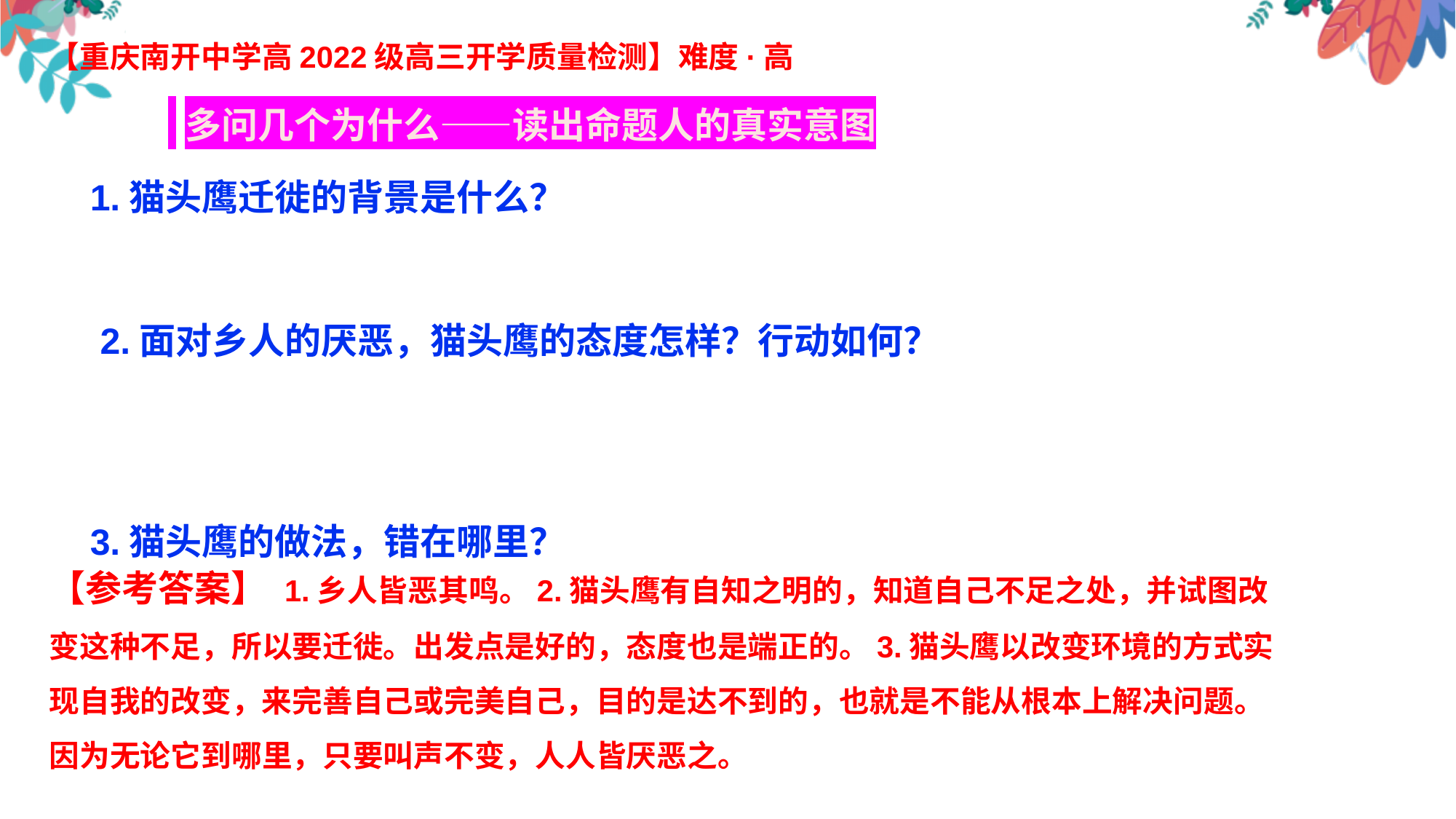

【重庆南开中学高2022级高三开学质量检测】难度·高
                  多问几个为什么——读出命题人的真实意图
    1.猫头鹰迁徙的背景是什么？

     2.面对乡人的厌恶，猫头鹰的态度怎样？行动如何？

    3.猫头鹰的做法，错在哪里？
【参考答案】 1.乡人皆恶其鸣。2.猫头鹰有自知之明的，知道自己不足之处，并试图改变这种不足，所以要迁徙。出发点是好的，态度也是端正的。3.猫头鹰以改变环境的方式实现自我的改变，来完善自己或完美自己，目的是达不到的，也就是不能从根本上解决问题。因为无论它到哪里，只要叫声不变，人人皆厌恶之。